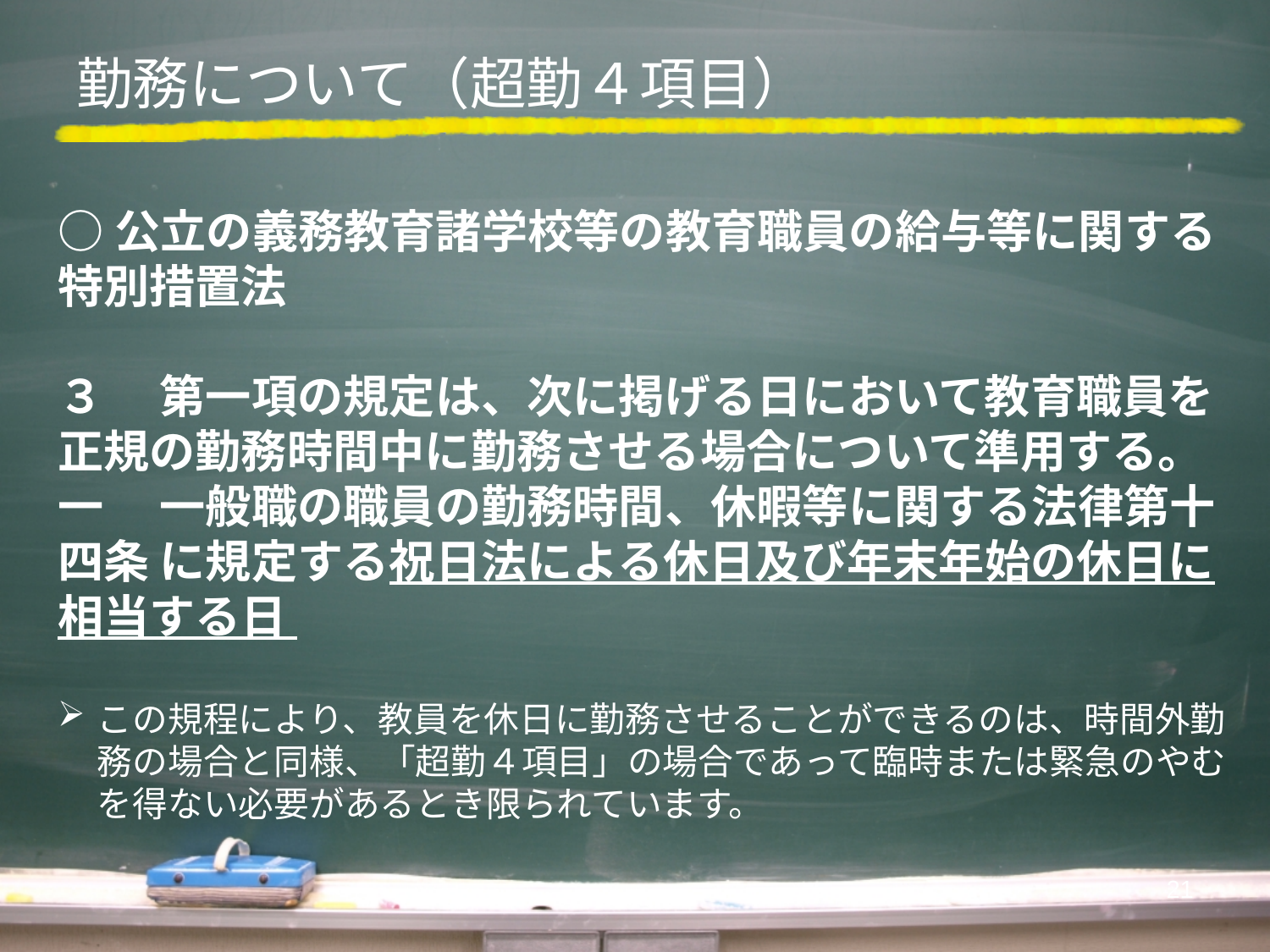

# 勤務について（超勤４項目）
○公立の義務教育諸学校等の教育職員の給与等に関する特別措置法

３ 　第一項の規定は、次に掲げる日において教育職員を正規の勤務時間中に勤務させる場合について準用する。
一 　一般職の職員の勤務時間、休暇等に関する法律第十四条 に規定する祝日法による休日及び年末年始の休日に相当する日

この規程により、教員を休日に勤務させることができるのは、時間外勤務の場合と同様、「超勤４項目」の場合であって臨時または緊急のやむを得ない必要があるとき限られています。
21